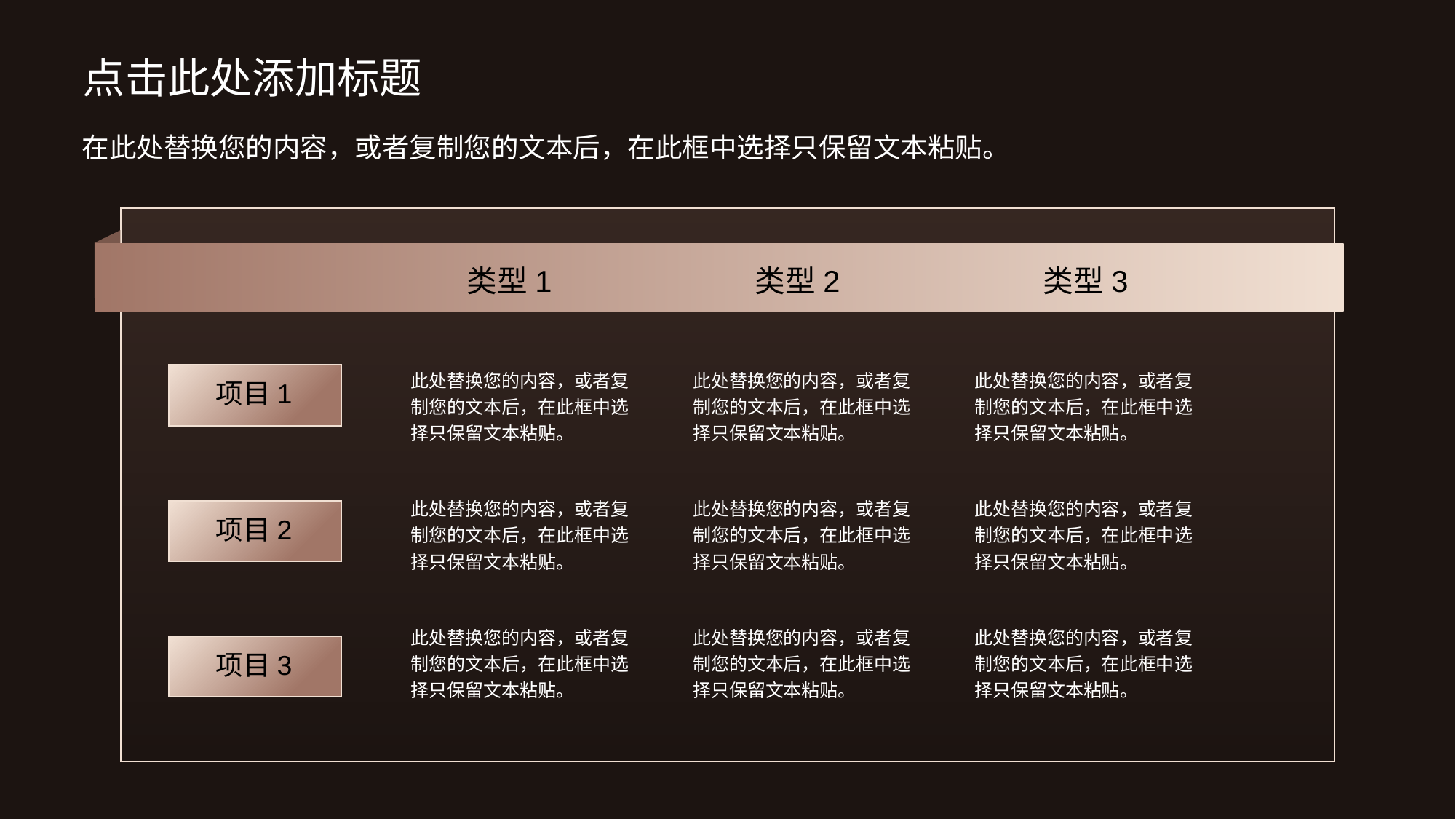

# 点击此处添加标题
在此处替换您的内容，或者复制您的文本后，在此框中选择只保留文本粘贴。

类型1
类型2
类型3
| 此处替换您的内容，或者复制您的文本后，在此框中选择只保留文本粘贴。 | 此处替换您的内容，或者复制您的文本后，在此框中选择只保留文本粘贴。 | 此处替换您的内容，或者复制您的文本后，在此框中选择只保留文本粘贴。 |
| --- | --- | --- |
| 此处替换您的内容，或者复制您的文本后，在此框中选择只保留文本粘贴。 | 此处替换您的内容，或者复制您的文本后，在此框中选择只保留文本粘贴。 | 此处替换您的内容，或者复制您的文本后，在此框中选择只保留文本粘贴。 |
| 此处替换您的内容，或者复制您的文本后，在此框中选择只保留文本粘贴。 | 此处替换您的内容，或者复制您的文本后，在此框中选择只保留文本粘贴。 | 此处替换您的内容，或者复制您的文本后，在此框中选择只保留文本粘贴。 |

项目1

项目2

项目3